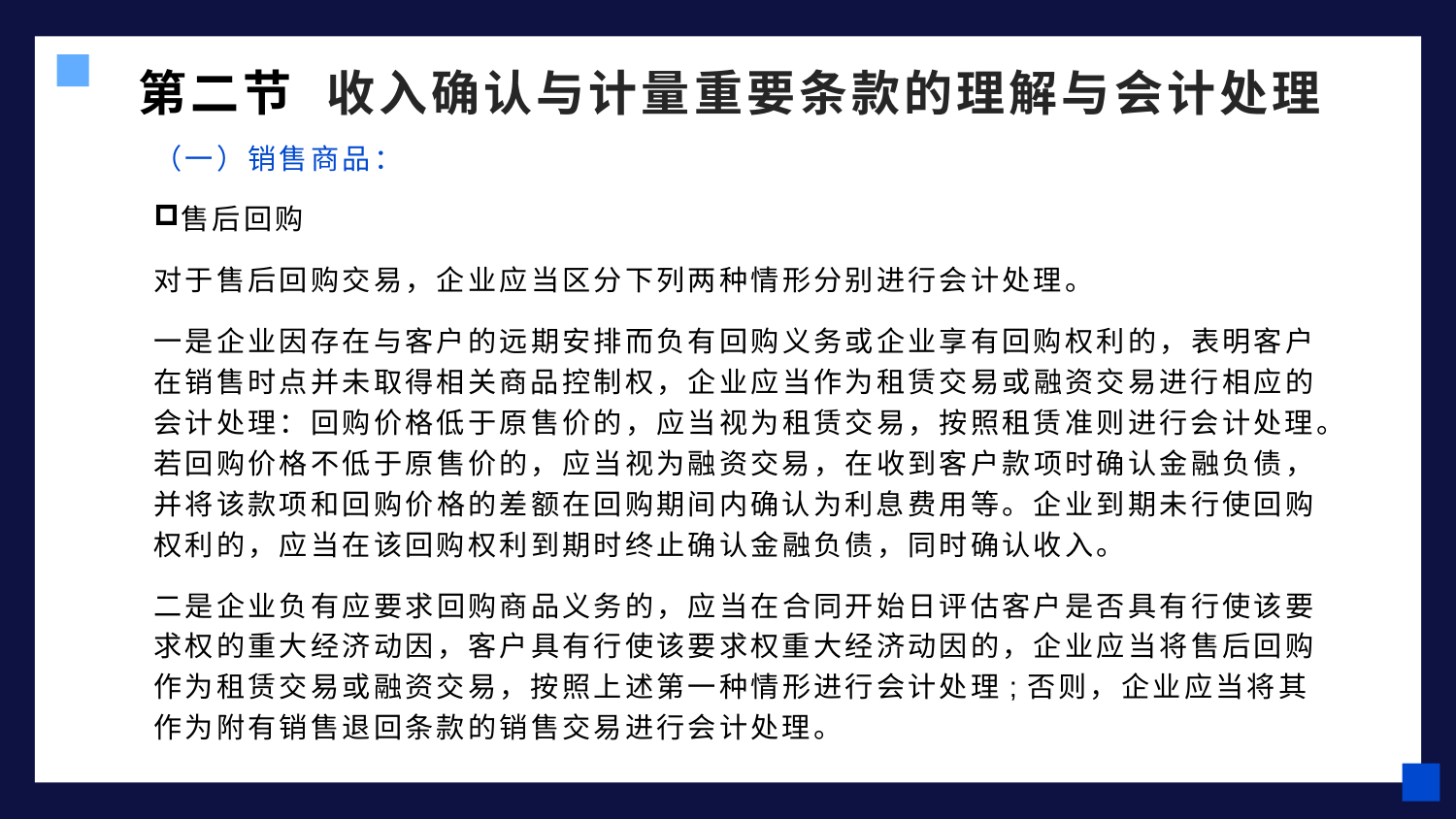

第二节  收入确认与计量重要条款的理解与会计处理
（一）销售商品：
售后回购
对于售后回购交易，企业应当区分下列两种情形分别进行会计处理。
一是企业因存在与客户的远期安排而负有回购义务或企业享有回购权利的，表明客户在销售时点并未取得相关商品控制权，企业应当作为租赁交易或融资交易进行相应的会计处理：回购价格低于原售价的，应当视为租赁交易，按照租赁准则进行会计处理。若回购价格不低于原售价的，应当视为融资交易，在收到客户款项时确认金融负债，并将该款项和回购价格的差额在回购期间内确认为利息费用等。企业到期未行使回购权利的，应当在该回购权利到期时终止确认金融负债，同时确认收入。
二是企业负有应要求回购商品义务的，应当在合同开始日评估客户是否具有行使该要求权的重大经济动因，客户具有行使该要求权重大经济动因的，企业应当将售后回购作为租赁交易或融资交易，按照上述第一种情形进行会计处理;否则，企业应当将其作为附有销售退回条款的销售交易进行会计处理。